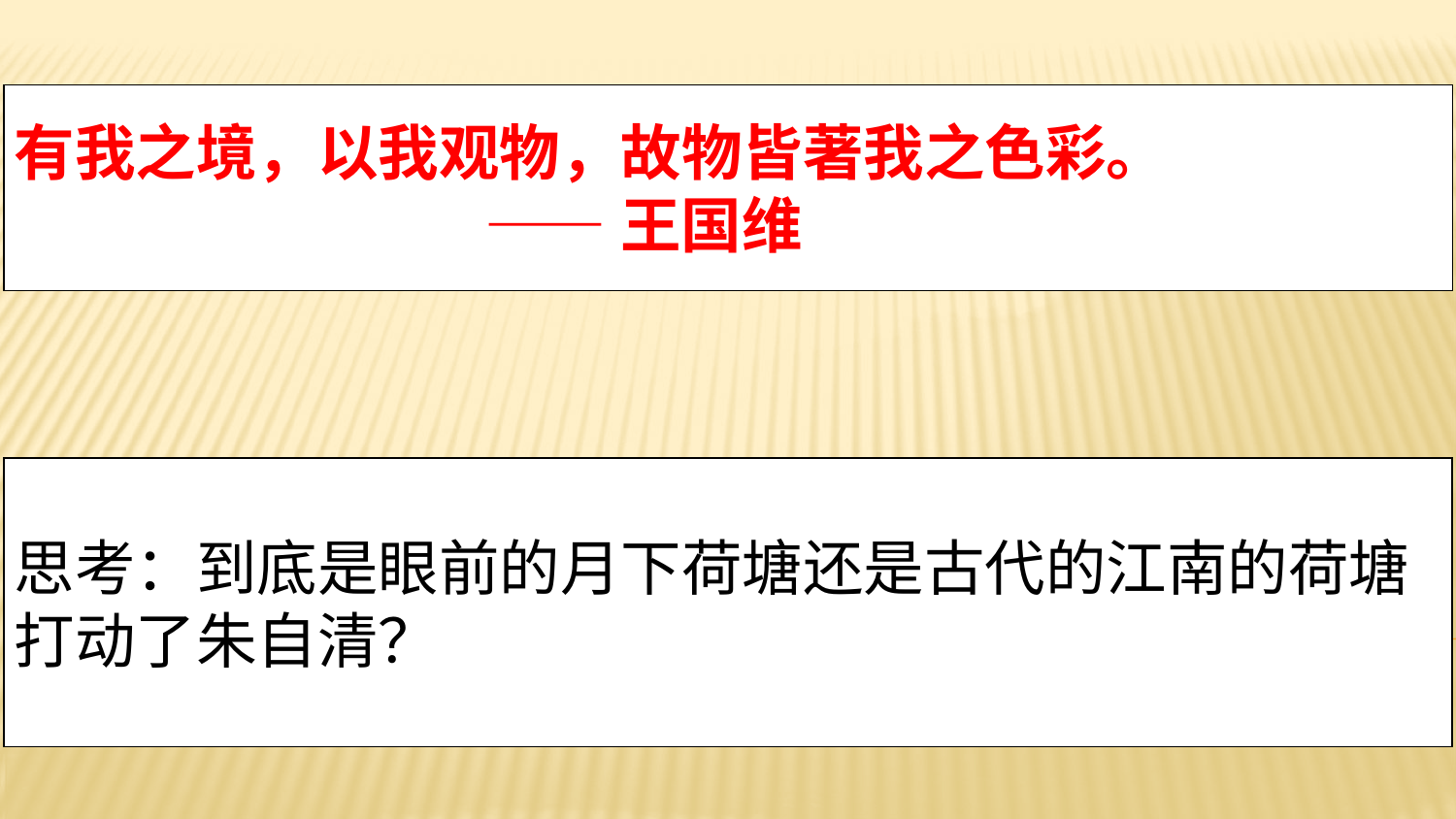

有我之境，以我观物，故物皆著我之色彩。
                                  ——王国维
思考：到底是眼前的月下荷塘还是古代的江南的荷塘打动了朱自清？